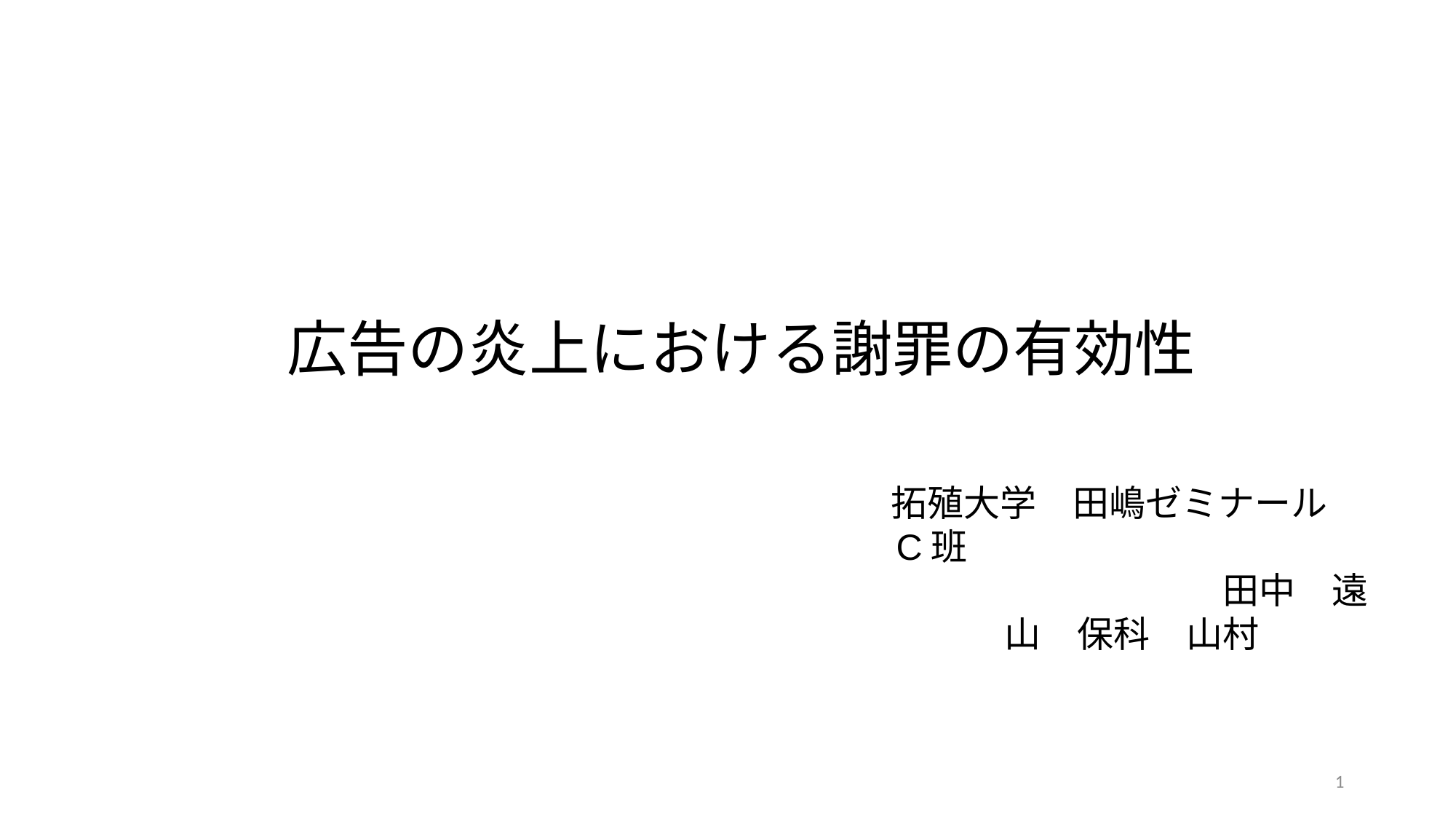

広告の炎上における謝罪の有効性
拓殖大学　田嶋ゼミナール　C班　　　　　　　　　　　　　　　　　　　　田中　遠山　保科　山村
1